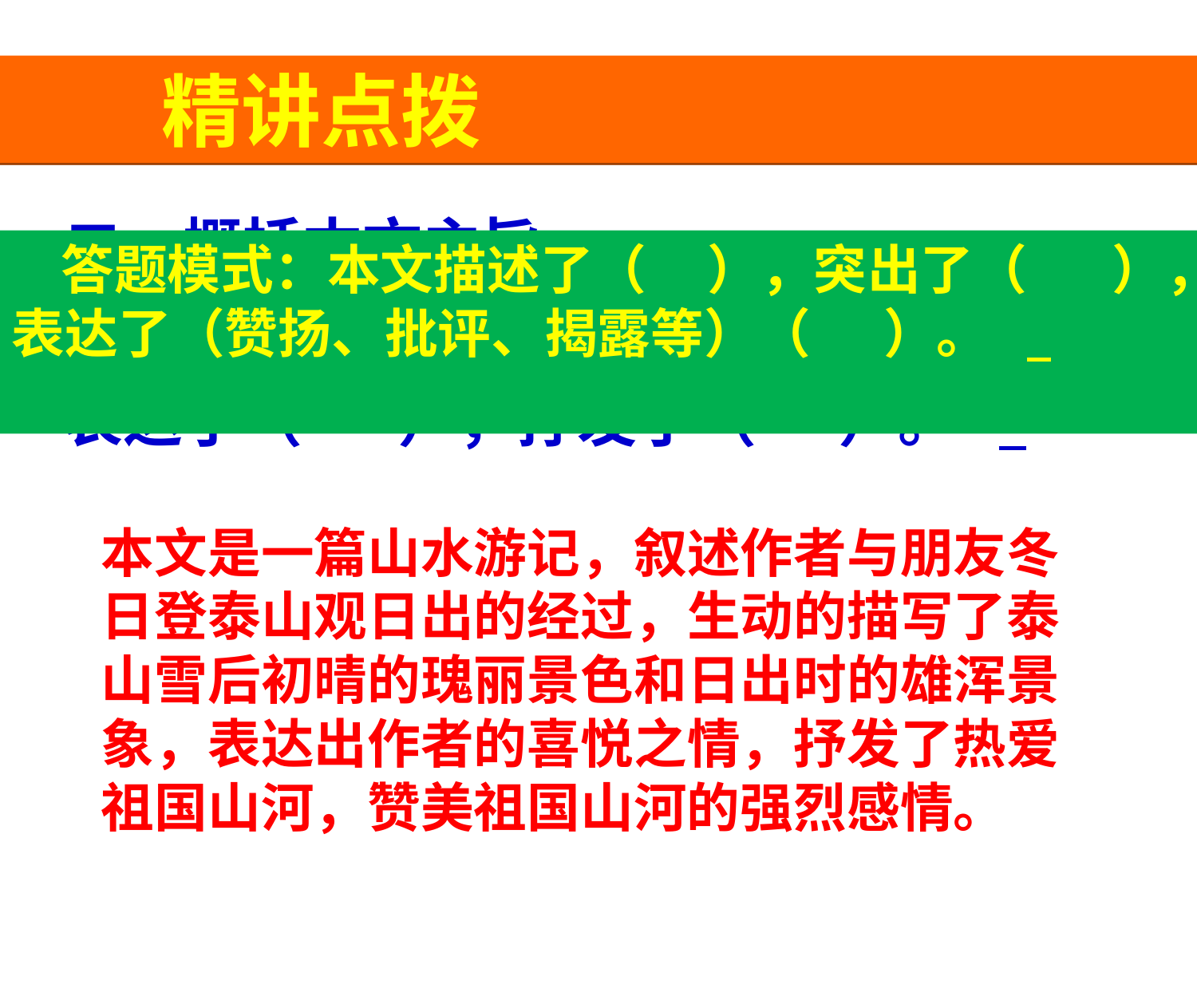

精讲点拨
二、概括本文主旨
本文叙述了 (     ),描写了（     ），表达了（       ），抒发了（      ）。

   答题模式：本文描述了（     ），突出了（       ），表达了（赞扬、批评、揭露等）（      ）。

本文是一篇山水游记，叙述作者与朋友冬日登泰山观日出的经过，生动的描写了泰山雪后初晴的瑰丽景色和日出时的雄浑景象，表达出作者的喜悦之情，抒发了热爱祖国山河，赞美祖国山河的强烈感情。